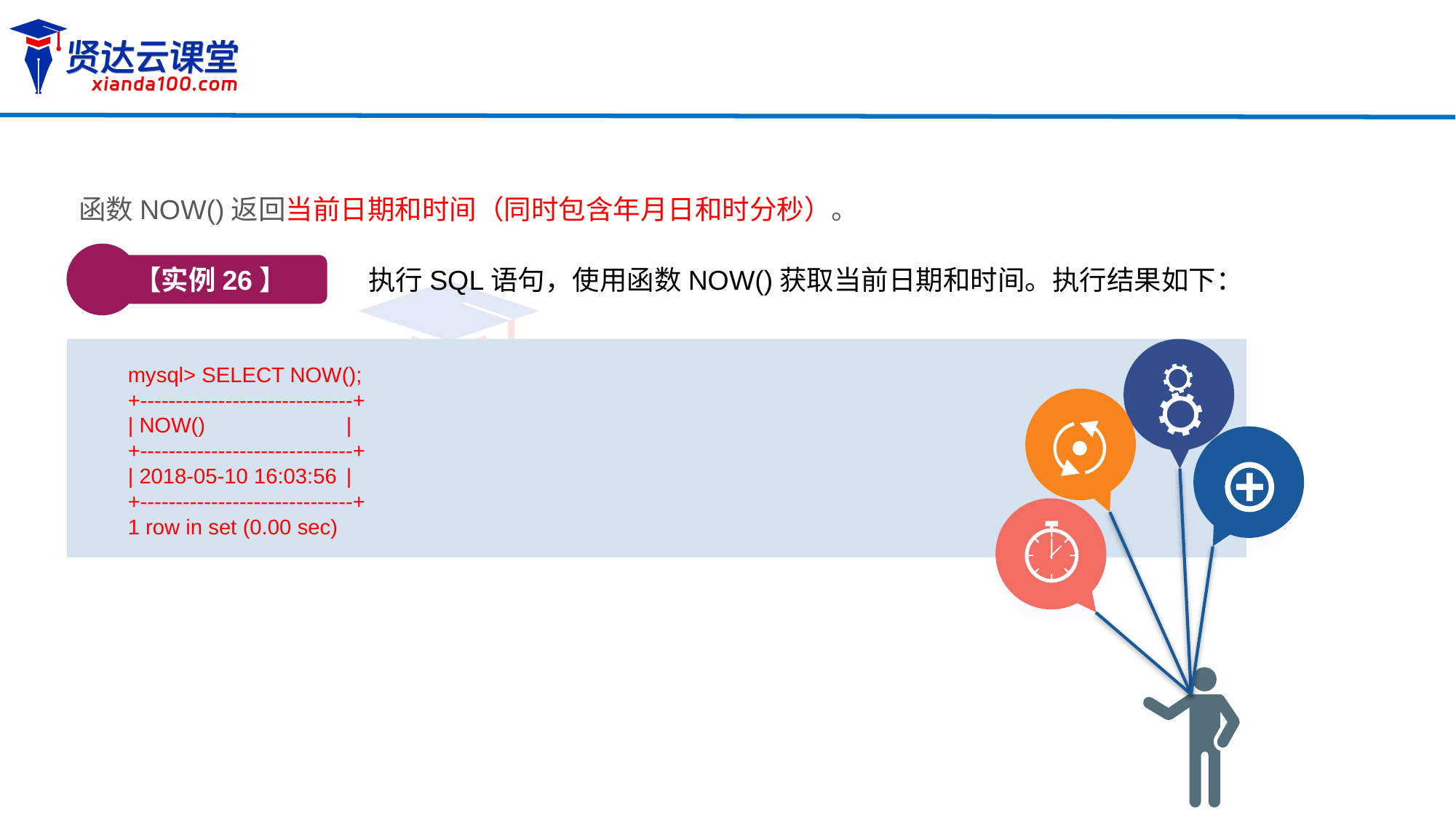

函数NOW()返回当前日期和时间（同时包含年月日和时分秒）。

【实例26】
执行SQL语句，使用函数NOW()获取当前日期和时间。执行结果如下：

mysql> SELECT NOW();
+------------------------------+
| NOW()          	|
+------------------------------+
| 2018-05-10 16:03:56	|
+------------------------------+
1 row in set (0.00 sec)